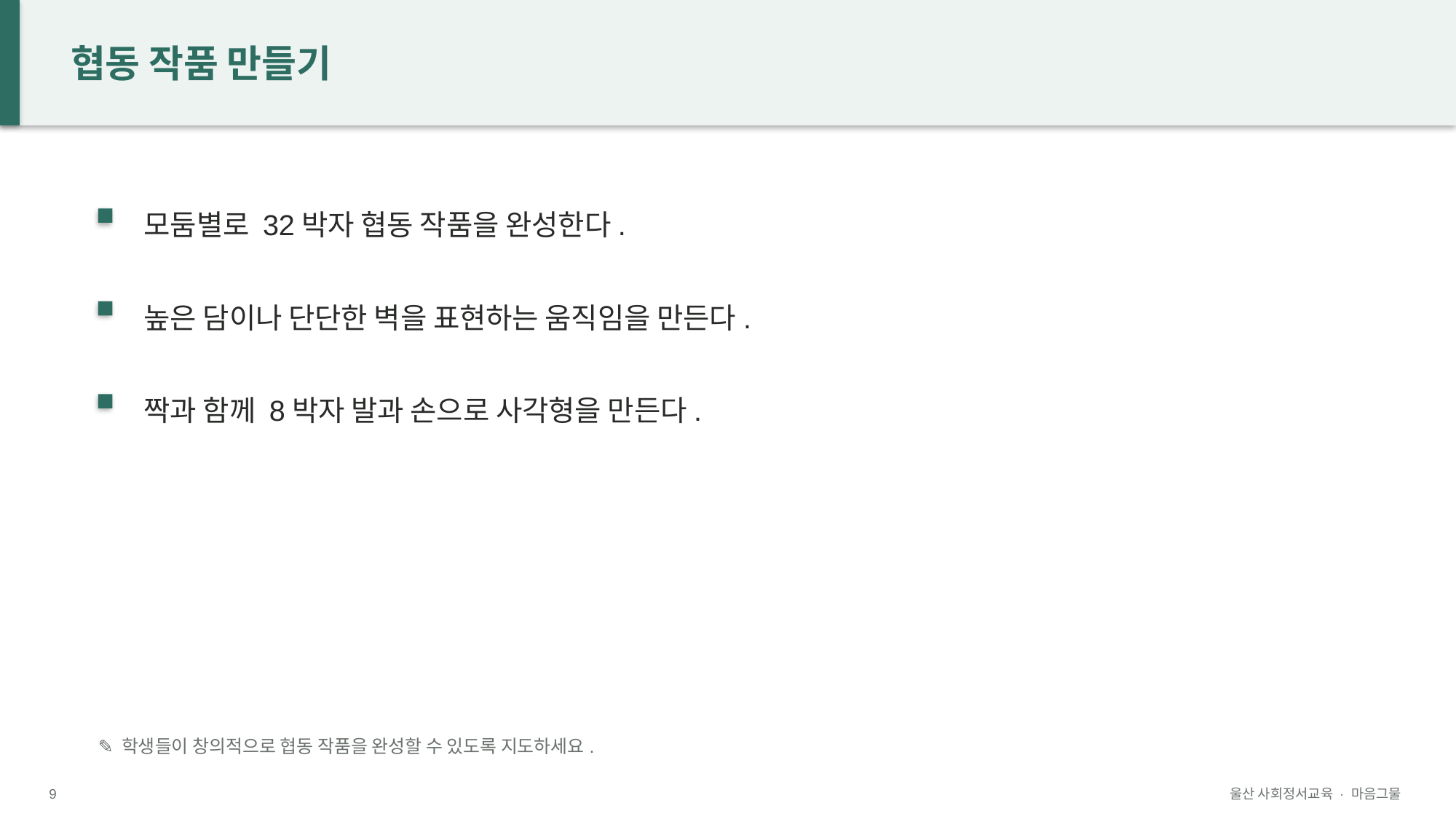

협동 작품 만들기
모둠별로 32박자 협동 작품을 완성한다.

높은 담이나 단단한 벽을 표현하는 움직임을 만든다.

짝과 함께 8박자 발과 손으로 사각형을 만든다.

✎ 학생들이 창의적으로 협동 작품을 완성할 수 있도록 지도하세요.
9
울산 사회정서교육 · 마음그물